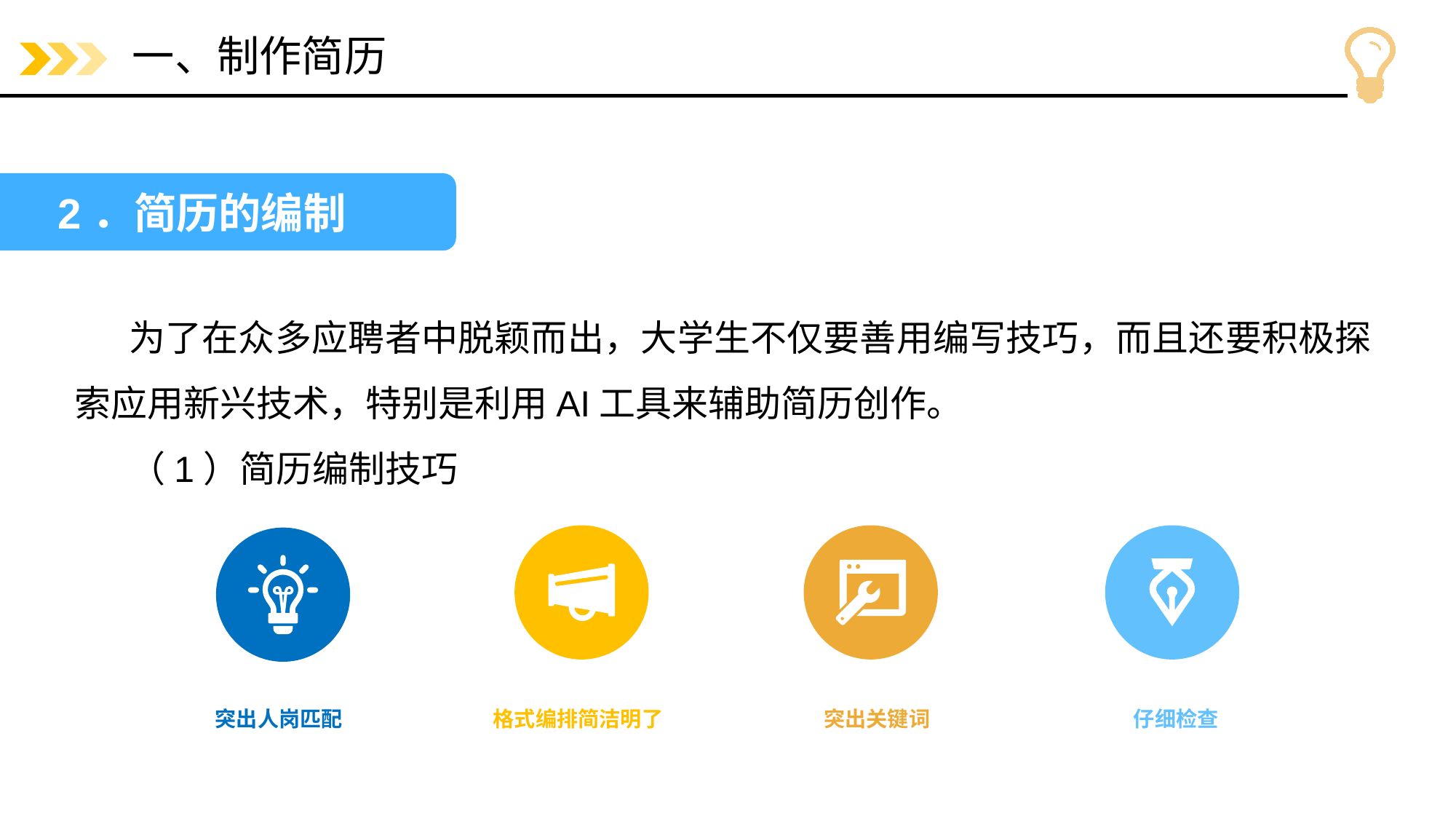

12
# 一、制作简历
2．简历的编制
为了在众多应聘者中脱颖而出，大学生不仅要善用编写技巧，而且还要积极探索应用新兴技术，特别是利用AI工具来辅助简历创作。
（1）简历编制技巧

突出人岗匹配
格式编排简洁明了
突出关键词
仔细检查